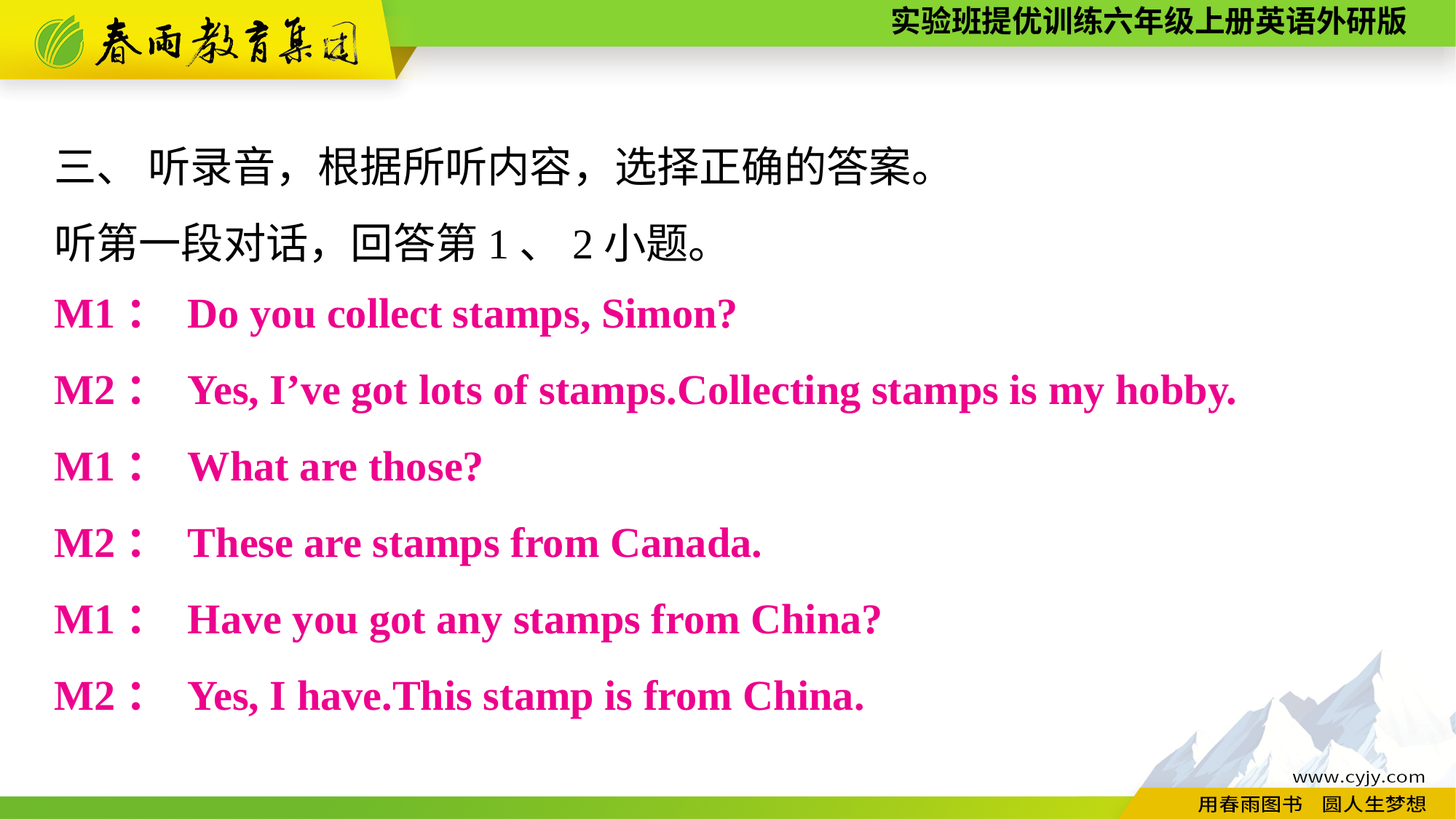

三、 听录音，根据所听内容，选择正确的答案。
听第一段对话，回答第1、2小题。
M1： Do you collect stamps, Simon?
M2： Yes, I’ve got lots of stamps.Collecting stamps is my hobby.
M1： What are those?
M2： These are stamps from Canada.
M1： Have you got any stamps from China?
M2： Yes, I have.This stamp is from China.